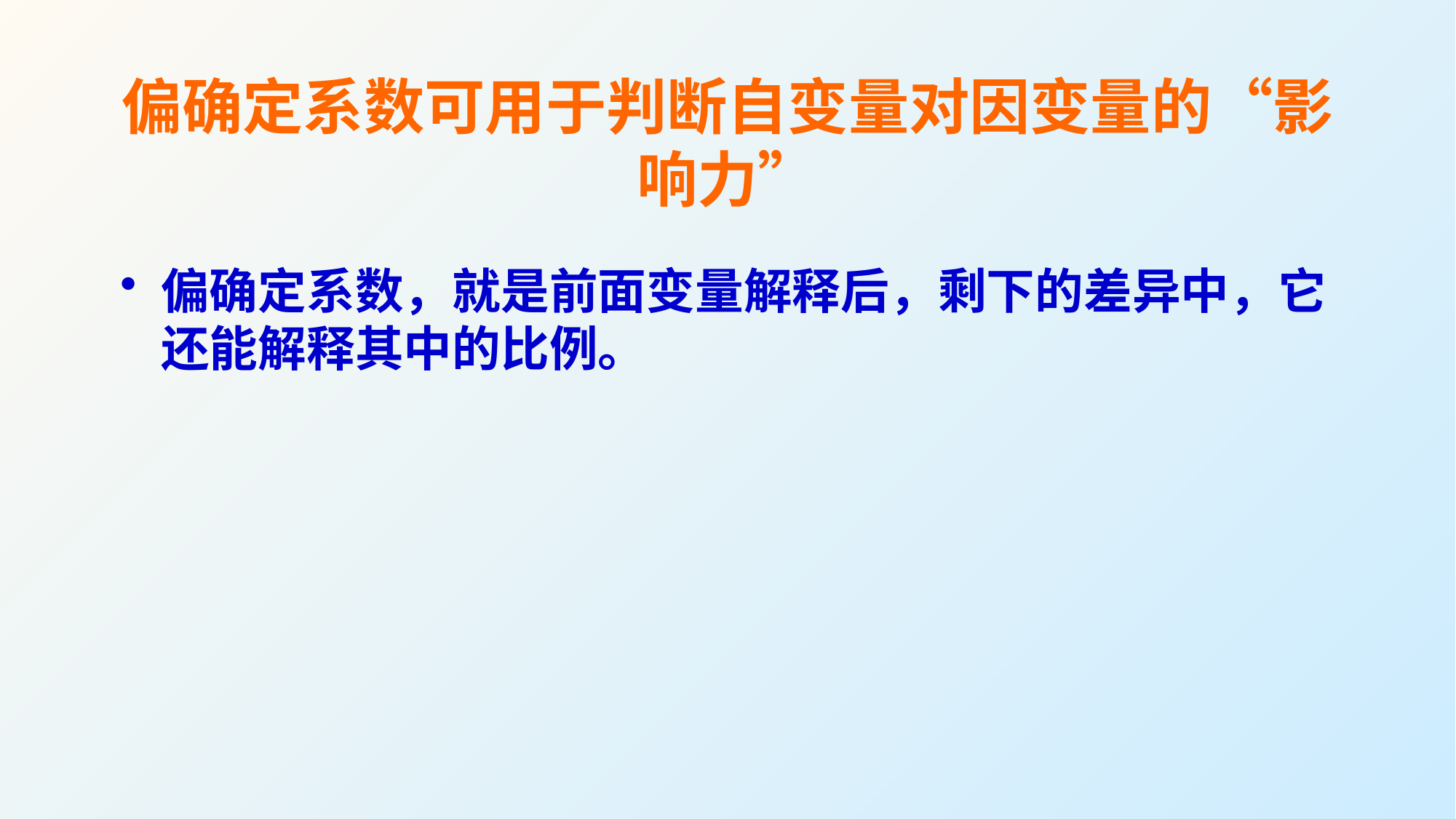

# 偏确定系数可用于判断自变量对因变量的“影响力”
偏确定系数，就是前面变量解释后，剩下的差异中，它还能解释其中的比例。